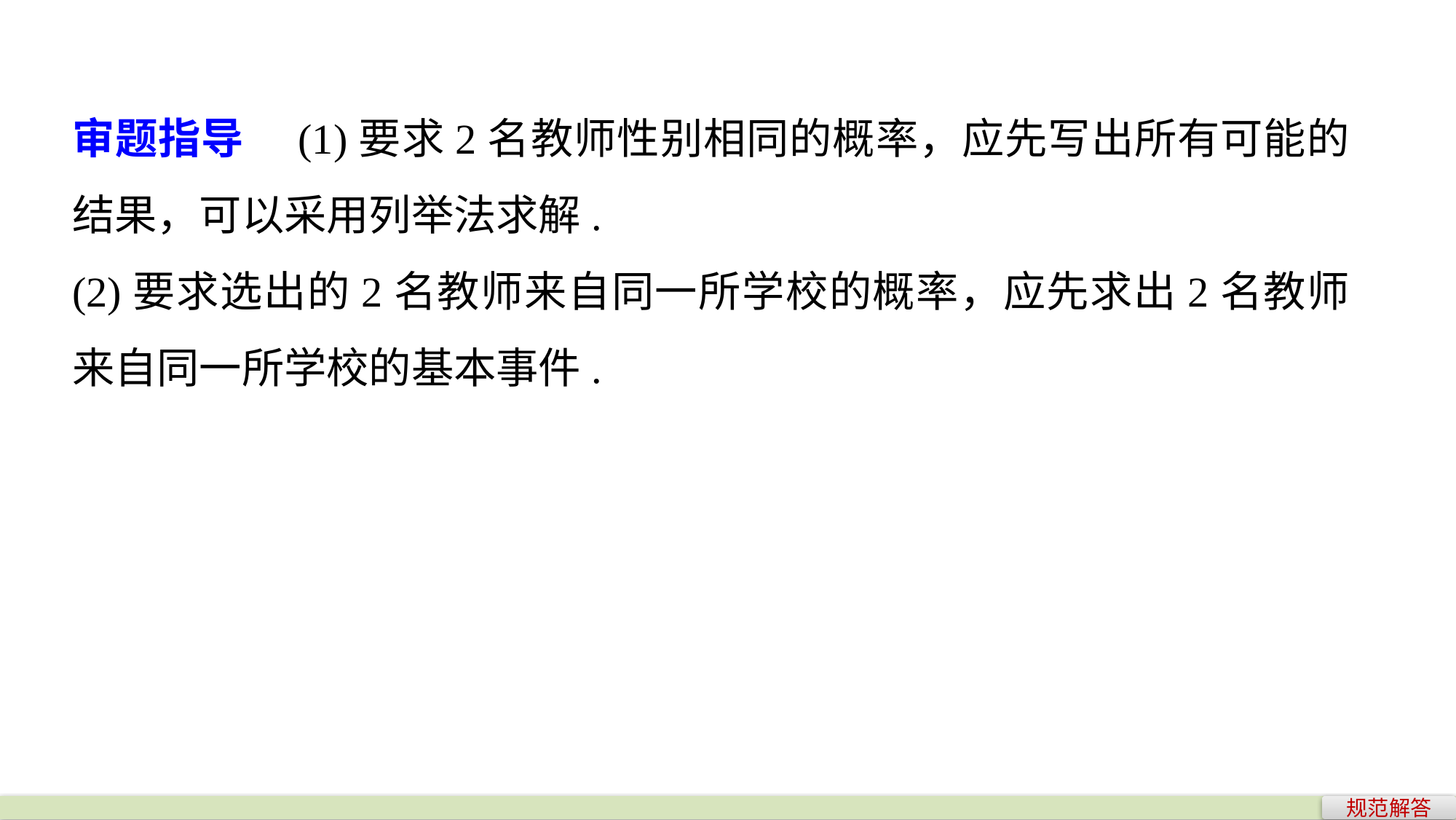

审题指导　(1)要求2名教师性别相同的概率，应先写出所有可能的结果，可以采用列举法求解.
(2)要求选出的2名教师来自同一所学校的概率，应先求出2名教师来自同一所学校的基本事件.
规范解答